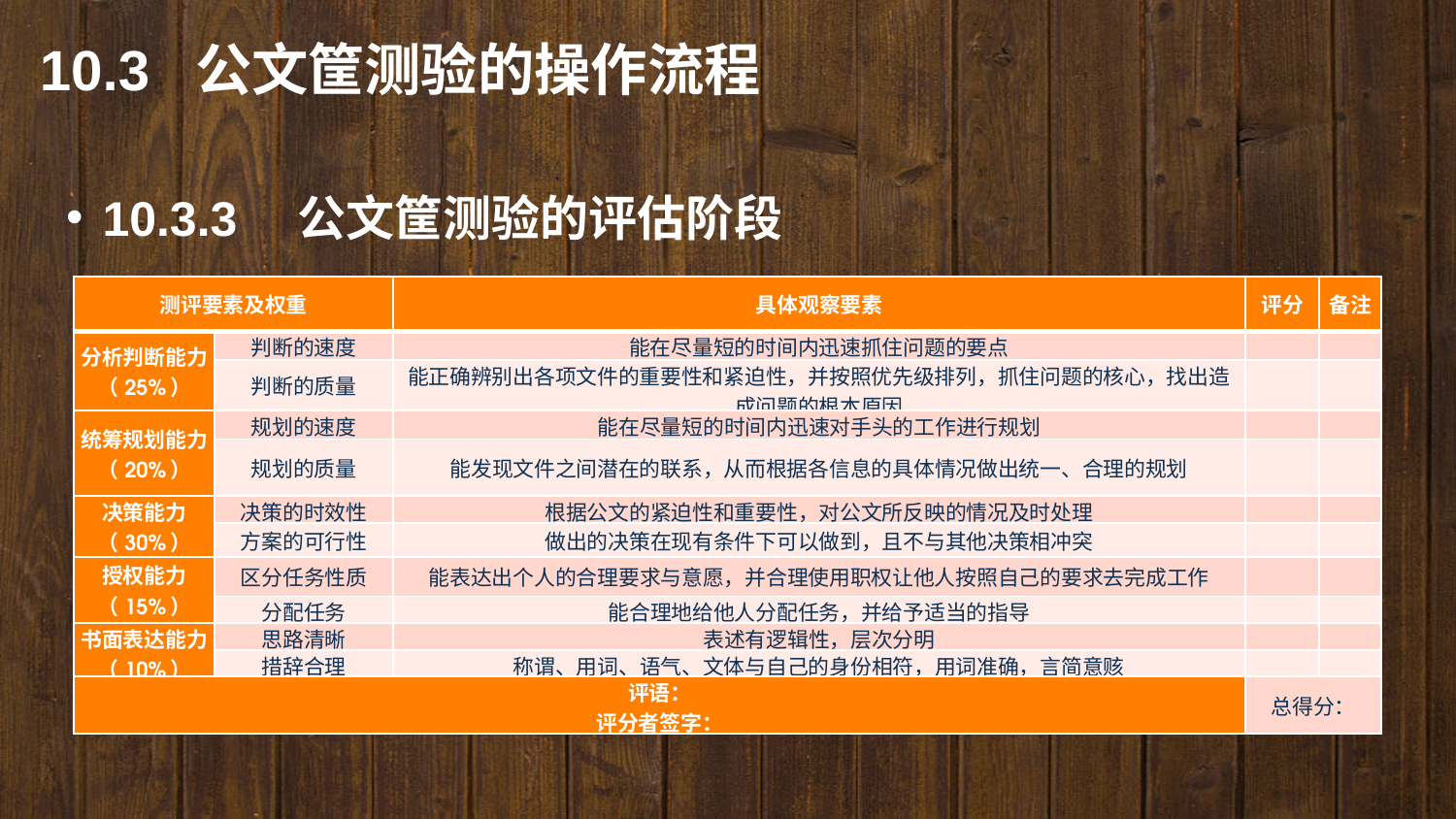

10.3  公文筐测验的操作流程
10.3.3　公文筐测验的评估阶段
| 测评要素及权重 |  | 具体观察要素 | 评分 | 备注 |
| --- | --- | --- | --- | --- |
| 分析判断能力 （25%） | 判断的速度 | 能在尽量短的时间内迅速抓住问题的要点 |  |  |
|  | 判断的质量 | 能正确辨别出各项文件的重要性和紧迫性，并按照优先级排列，抓住问题的核心，找出造成问题的根本原因 |  |  |
| 统筹规划能力 （20%） | 规划的速度 | 能在尽量短的时间内迅速对手头的工作进行规划 |  |  |
|  | 规划的质量 | 能发现文件之间潜在的联系，从而根据各信息的具体情况做出统一、合理的规划 |  |  |
| 决策能力 （30%） | 决策的时效性 | 根据公文的紧迫性和重要性，对公文所反映的情况及时处理 |  |  |
|  | 方案的可行性 | 做出的决策在现有条件下可以做到，且不与其他决策相冲突 |  |  |
| 授权能力 （15%） | 区分任务性质 | 能表达出个人的合理要求与意愿，并合理使用职权让他人按照自己的要求去完成工作 |  |  |
|  | 分配任务 | 能合理地给他人分配任务，并给予适当的指导 |  |  |
| 书面表达能力 （10%） | 思路清晰 | 表述有逻辑性，层次分明 |  |  |
|  | 措辞合理 | 称谓、用词、语气、文体与自己的身份相符，用词准确，言简意赅 |  |  |
| 评语： 评分者签字： |  |  | 总得分： |  |